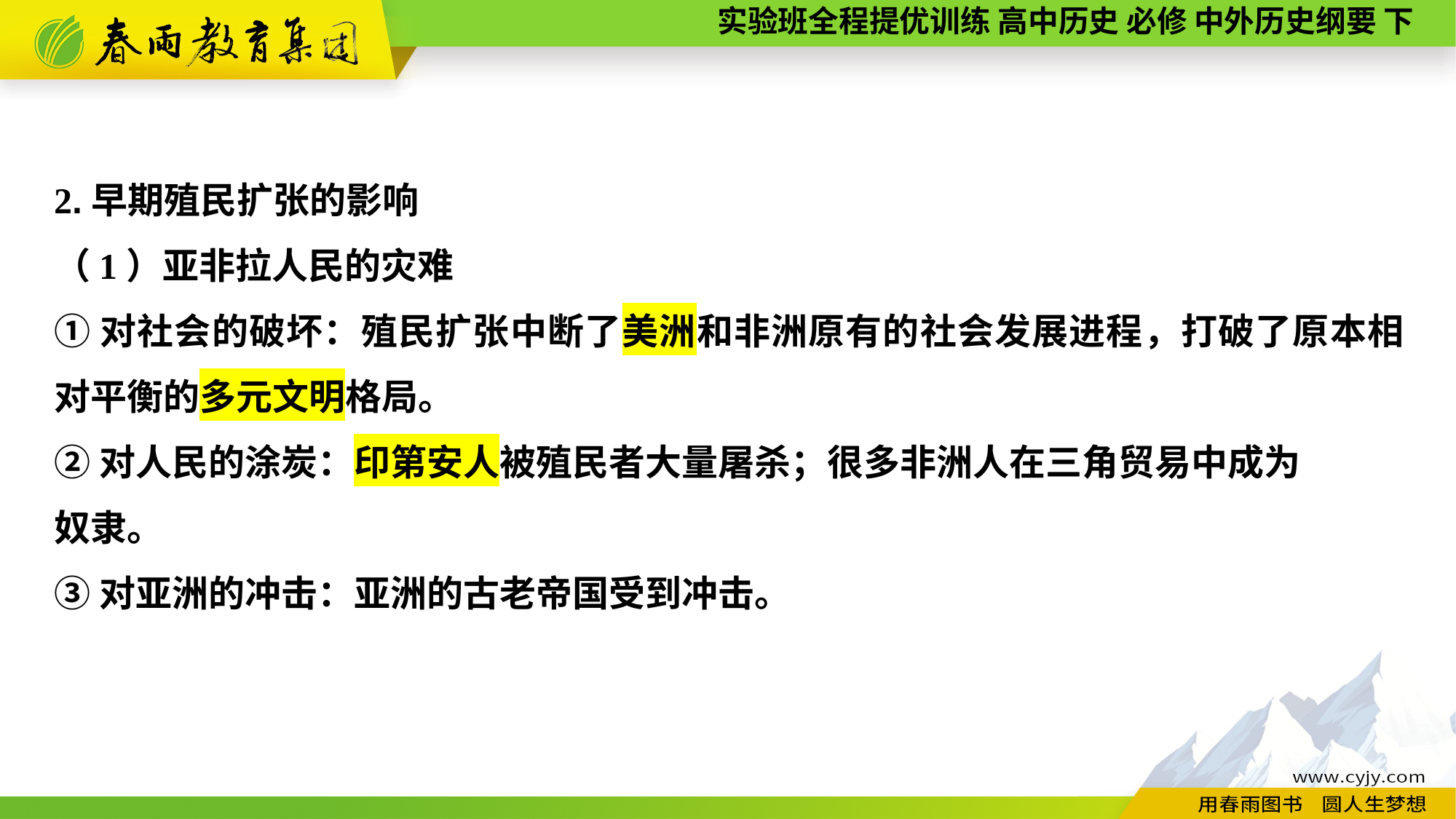

2.早期殖民扩张的影响
（1）亚非拉人民的灾难
①对社会的破坏：殖民扩张中断了美洲和非洲原有的社会发展进程，打破了原本相对平衡的多元文明格局。
②对人民的涂炭：印第安人被殖民者大量屠杀；很多非洲人在三角贸易中成为
奴隶。
③对亚洲的冲击：亚洲的古老帝国受到冲击。